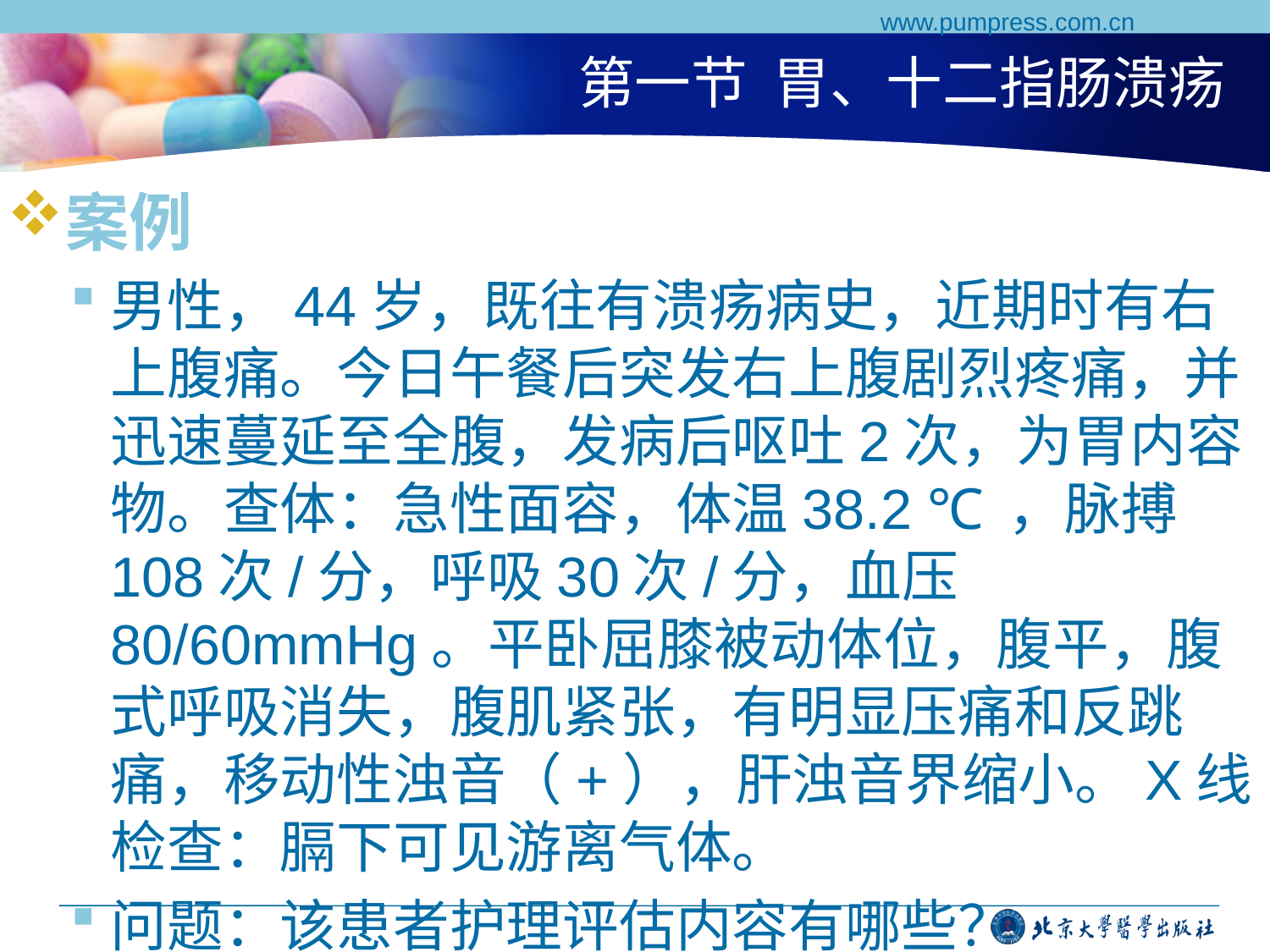

www.pumpress.com.cn
# 第一节  胃、十二指肠溃疡
案例
男性，44岁，既往有溃疡病史，近期时有右上腹痛。今日午餐后突发右上腹剧烈疼痛，并迅速蔓延至全腹，发病后呕吐2次，为胃内容物。查体：急性面容，体温38.2 ℃，脉搏108次/分，呼吸30次/分，血压80/60mmHg。平卧屈膝被动体位，腹平，腹式呼吸消失，腹肌紧张，有明显压痛和反跳痛，移动性浊音（+），肝浊音界缩小。X线检查：膈下可见游离气体。
问题：该患者护理评估内容有哪些？